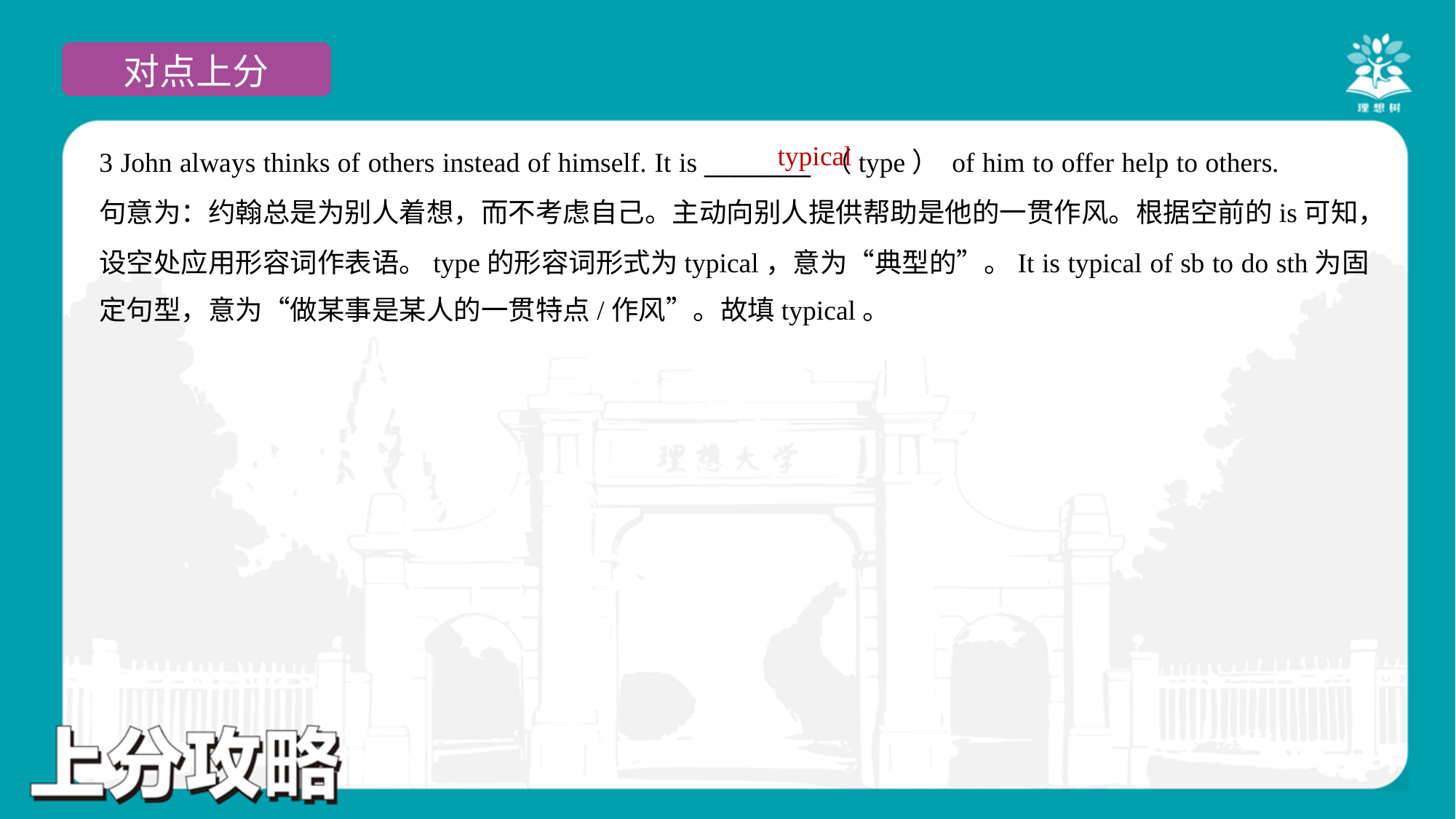

typical
3 John always thinks of others instead of himself. It is _______ （type） of him to offer help to others.
句意为：约翰总是为别人着想，而不考虑自己。主动向别人提供帮助是他的一贯作风。根据空前的is可知，
设空处应用形容词作表语。type的形容词形式为typical，意为“典型的”。It is typical of sb to do sth为固
定句型，意为“做某事是某人的一贯特点/作风”。故填typical。